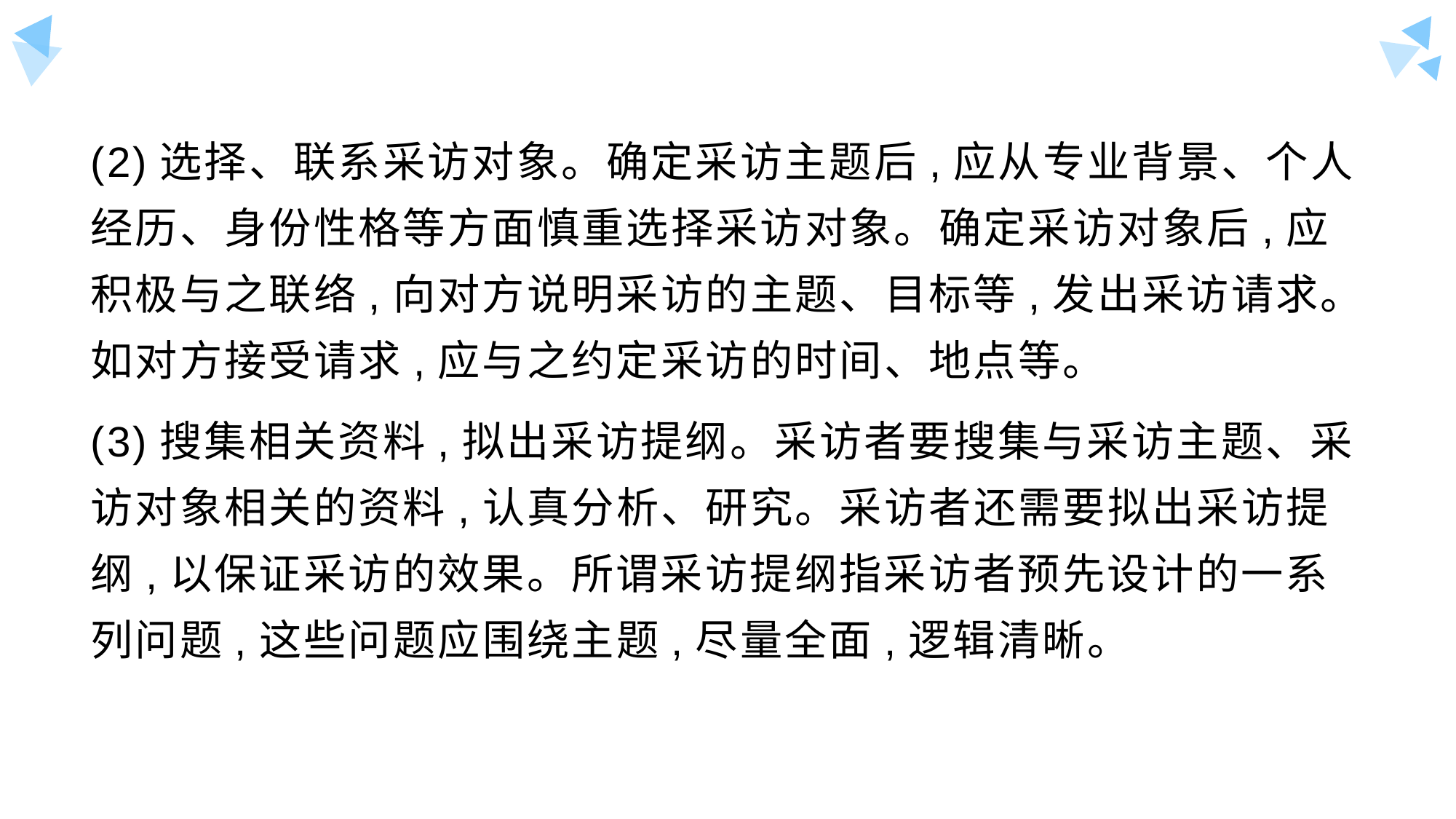

#
(2)选择、联系采访对象。确定采访主题后,应从专业背景、个人经历、身份性格等方面慎重选择采访对象。确定采访对象后,应积极与之联络,向对方说明采访的主题、目标等,发出采访请求。如对方接受请求,应与之约定采访的时间、地点等。
(3)搜集相关资料,拟出采访提纲。采访者要搜集与采访主题、采访对象相关的资料,认真分析、研究。采访者还需要拟出采访提纲,以保证采访的效果。所谓采访提纲指采访者预先设计的一系列问题,这些问题应围绕主题,尽量全面,逻辑清晰。